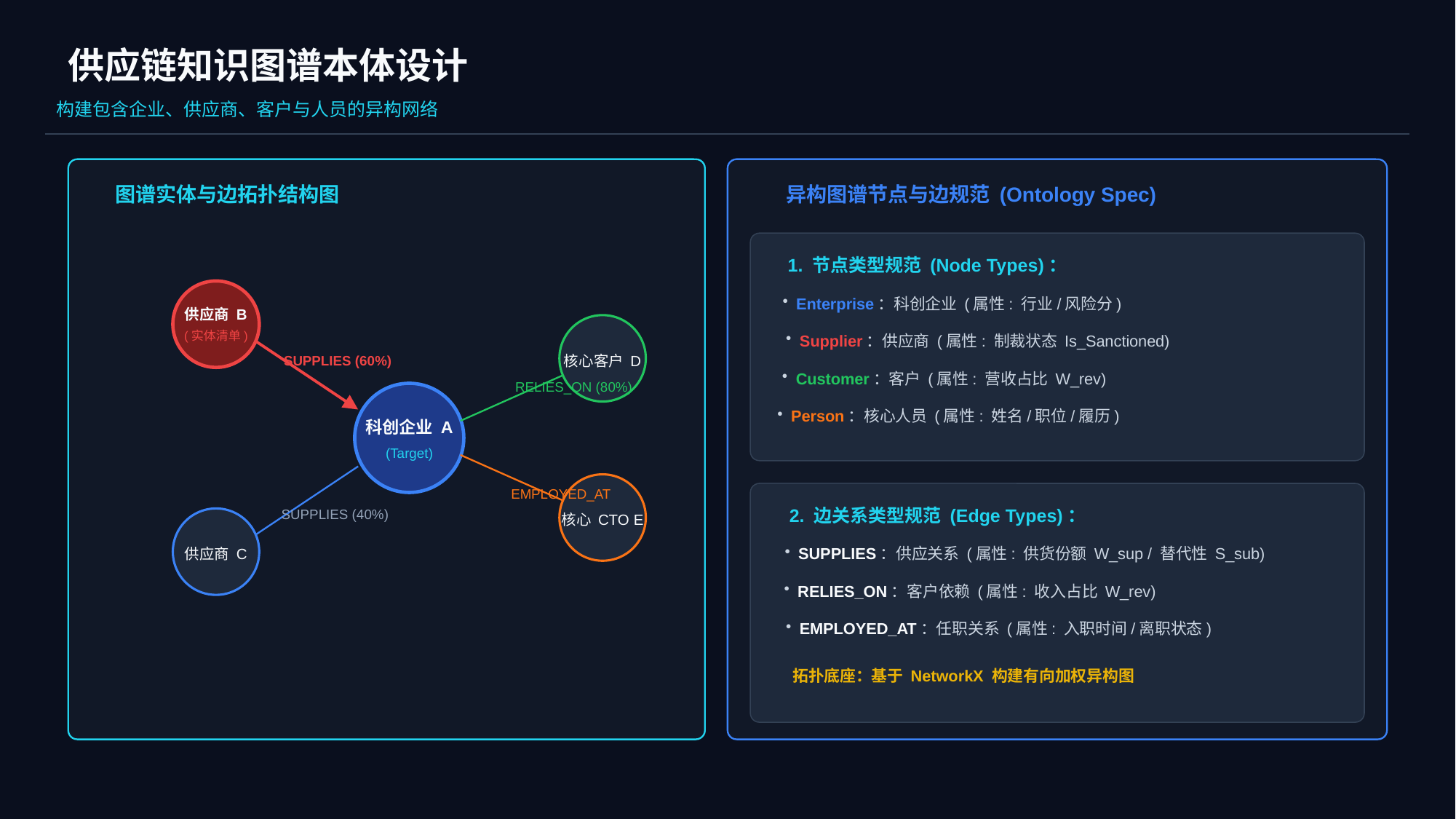

供应链知识图谱本体设计
构建包含企业、供应商、客户与人员的异构网络

图谱实体与边拓扑结构图
异构图谱节点与边规范 (Ontology Spec)

1. 节点类型规范 (Node Types)：
Enterprise：科创企业 (属性: 行业/风险分)
Supplier：供应商 (属性: 制裁状态 Is_Sanctioned)
Customer：客户 (属性: 营收占比 W_rev)
Person：核心人员 (属性: 姓名/职位/履历)

2. 边关系类型规范 (Edge Types)：
SUPPLIES：供应关系 (属性: 供货份额 W_sup / 替代性 S_sub)
RELIES_ON：客户依赖 (属性: 收入占比 W_rev)
EMPLOYED_AT：任职关系 (属性: 入职时间/离职状态)
拓扑底座：基于 NetworkX 构建有向加权异构图

供应商 B

(实体清单)

核心客户 D
SUPPLIES (60%)

RELIES_ON (80%)

科创企业 A
(Target)

EMPLOYED_AT
SUPPLIES (40%)

核心 CTO E
供应商 C